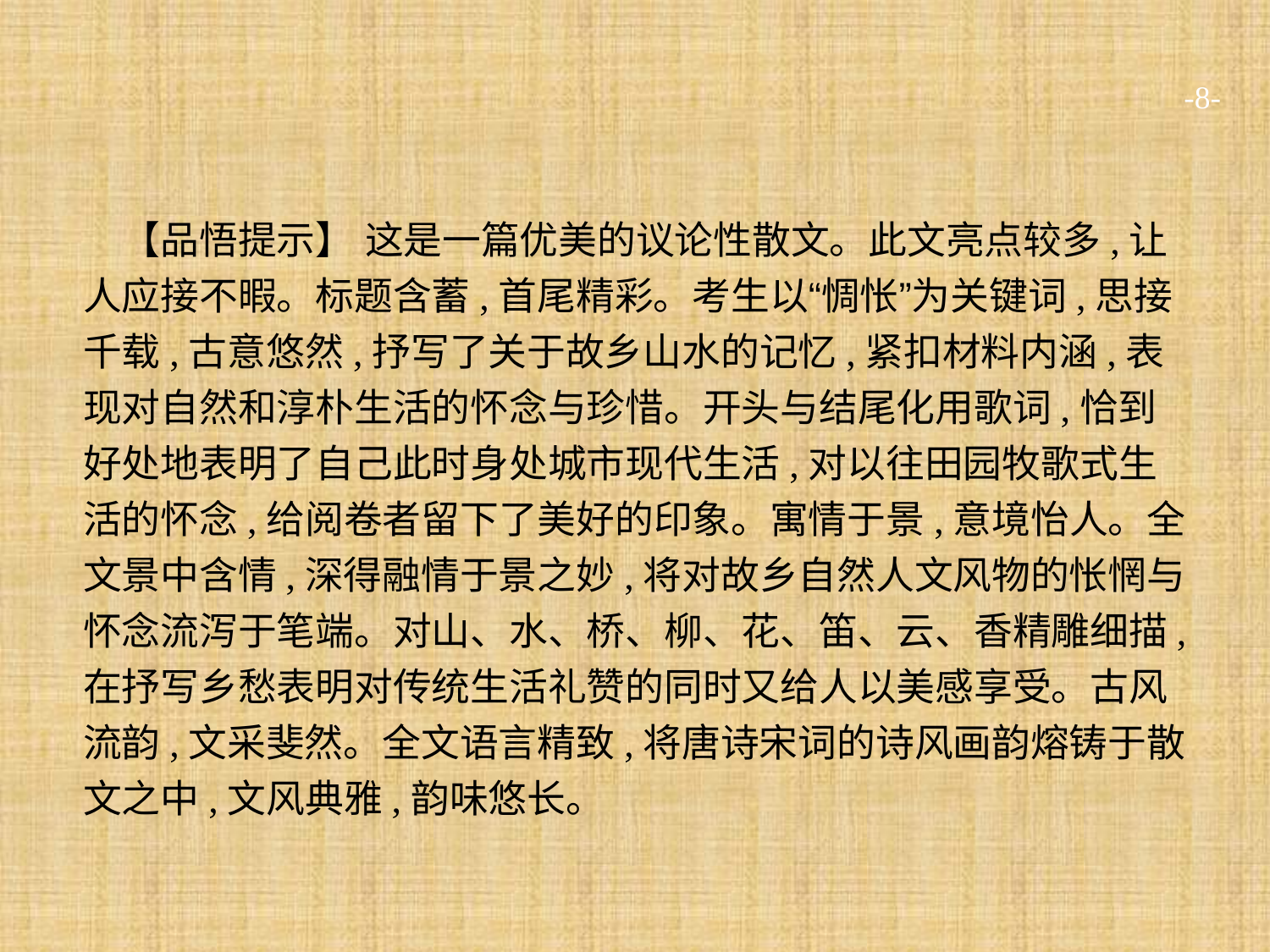

-8-
【品悟提示】 这是一篇优美的议论性散文。此文亮点较多,让人应接不暇。标题含蓄,首尾精彩。考生以“惆怅”为关键词,思接千载,古意悠然,抒写了关于故乡山水的记忆,紧扣材料内涵,表现对自然和淳朴生活的怀念与珍惜。开头与结尾化用歌词,恰到好处地表明了自己此时身处城市现代生活,对以往田园牧歌式生活的怀念,给阅卷者留下了美好的印象。寓情于景,意境怡人。全文景中含情,深得融情于景之妙,将对故乡自然人文风物的怅惘与怀念流泻于笔端。对山、水、桥、柳、花、笛、云、香精雕细描,在抒写乡愁表明对传统生活礼赞的同时又给人以美感享受。古风流韵,文采斐然。全文语言精致,将唐诗宋词的诗风画韵熔铸于散文之中,文风典雅,韵味悠长。